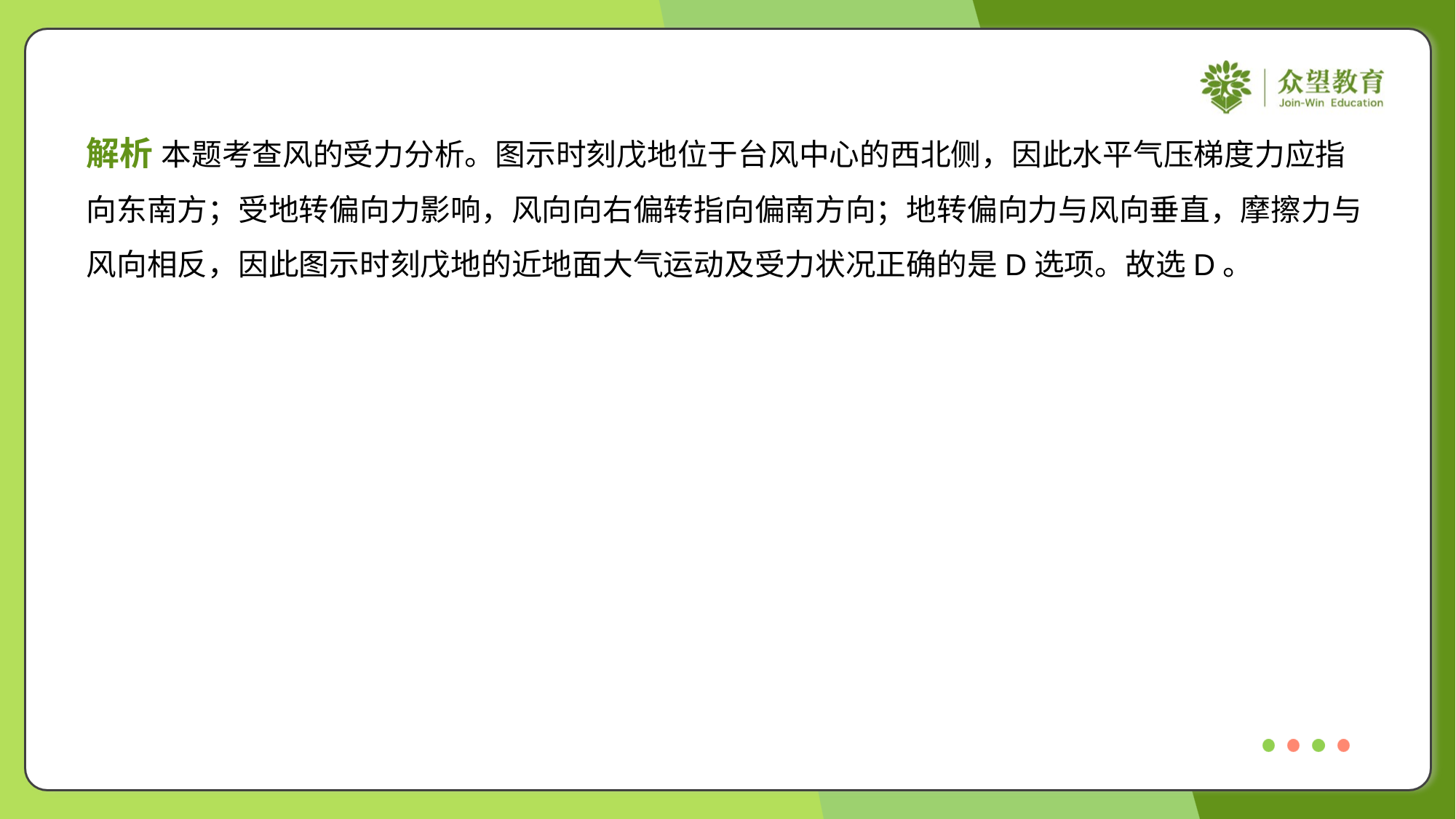

解析 本题考查风的受力分析。图示时刻戊地位于台风中心的西北侧，因此水平气压梯度力应指
向东南方；受地转偏向力影响，风向向右偏转指向偏南方向；地转偏向力与风向垂直，摩擦力与
风向相反，因此图示时刻戊地的近地面大气运动及受力状况正确的是D选项。故选D。